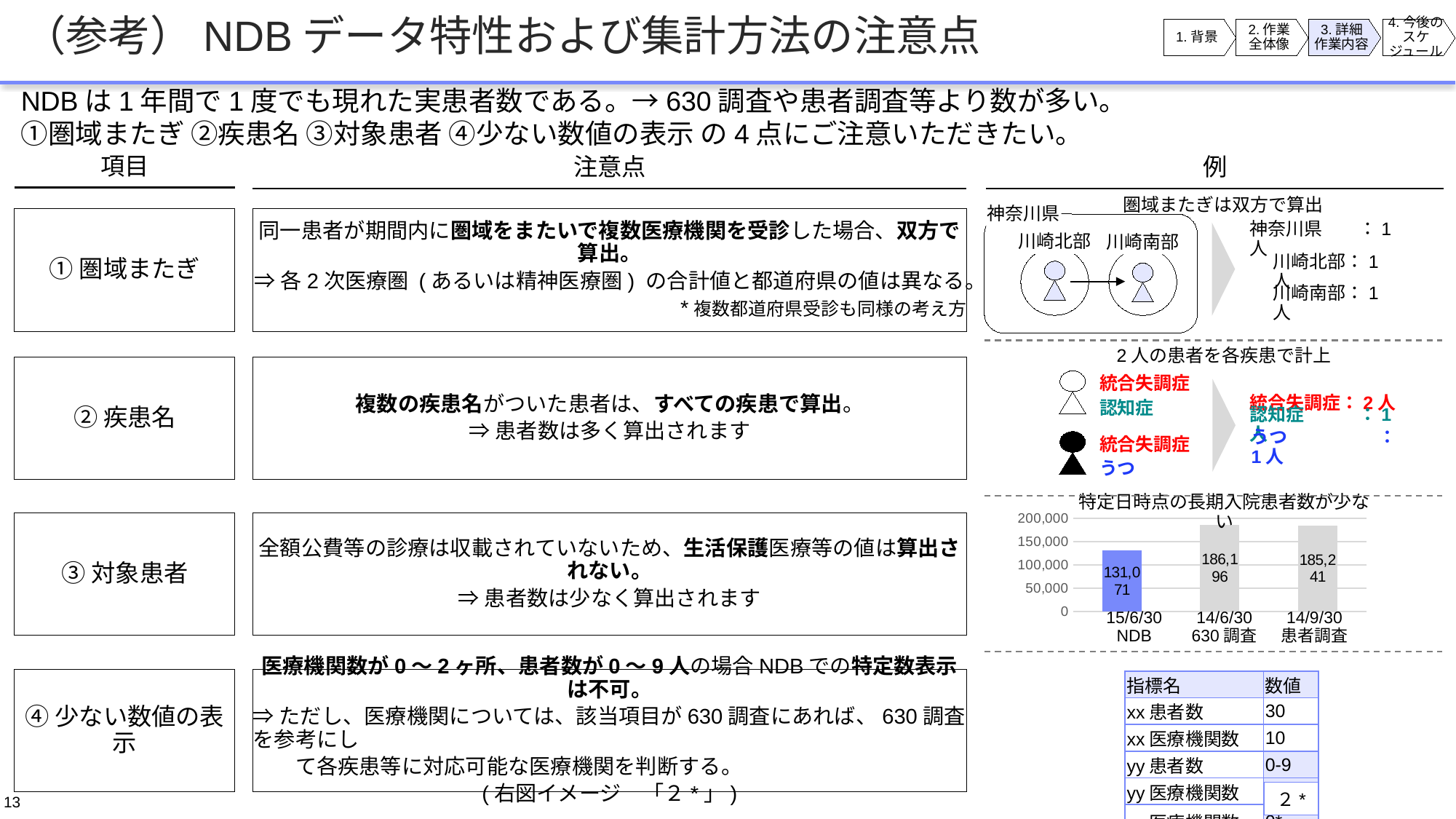

# （参考）NDBデータ特性および集計方法の注意点
1.背景
2.作業
全体像
3.詳細
作業内容
4.今後の
スケジュール
NDBは1年間で1度でも現れた実患者数である。→630調査や患者調査等より数が多い。
①圏域またぎ ②疾患名 ③対象患者 ④少ない数値の表示 の4点にご注意いただきたい。
項目
例
注意点
圏域またぎは双方で算出
神奈川県

川崎北部
川崎南部

神奈川県　　：1人
川崎北部：1人
川崎南部：1人

①圏域またぎ
同一患者が期間内に圏域をまたいで複数医療機関を受診した場合、双方で算出。
⇒各2次医療圏 (あるいは精神医療圏) の合計値と都道府県の値は異なる。
*複数都道府県受診も同様の考え方
2人の患者を各疾患で計上
②疾患名
複数の疾患名がついた患者は、すべての疾患で算出。
⇒患者数は多く算出されます
統合失調症

統合失調症：2人
認知症　　　：1人
うつ　　　　　：1人
認知症

統合失調症

うつ
特定日時点の長期入院患者数が少ない

### Chart

| Category | Series 1 |
|---|---|
| 2015/6/30 NDB* | 131071.0 |
| 2014/6/30 630調査 | 186196.0 |
| 2014/9/30 患者調査 | 185241.0 |
15/6/30
NDB
14/6/30
630調査
14/9/30
患者調査
③対象患者
全額公費等の診療は収載されていないため、生活保護医療等の値は算出されない。
⇒患者数は少なく算出されます
④少ない数値の表示
医療機関数が0～2ヶ所、患者数が0～9人の場合NDBでの特定数表示は不可。
⇒ただし、医療機関については、該当項目が630調査にあれば、630調査を参考にし
　　て各疾患等に対応可能な医療機関を判断する。
(右図イメージ　「２*」)
| 指標名 | 数値 |
| --- | --- |
| xx患者数 | 30 |
| xx医療機関数 | 10 |
| yy患者数 | 0-9 |
| yy医療機関数 | 0-2 |
| zz医療機関数 | 0\* |
２*